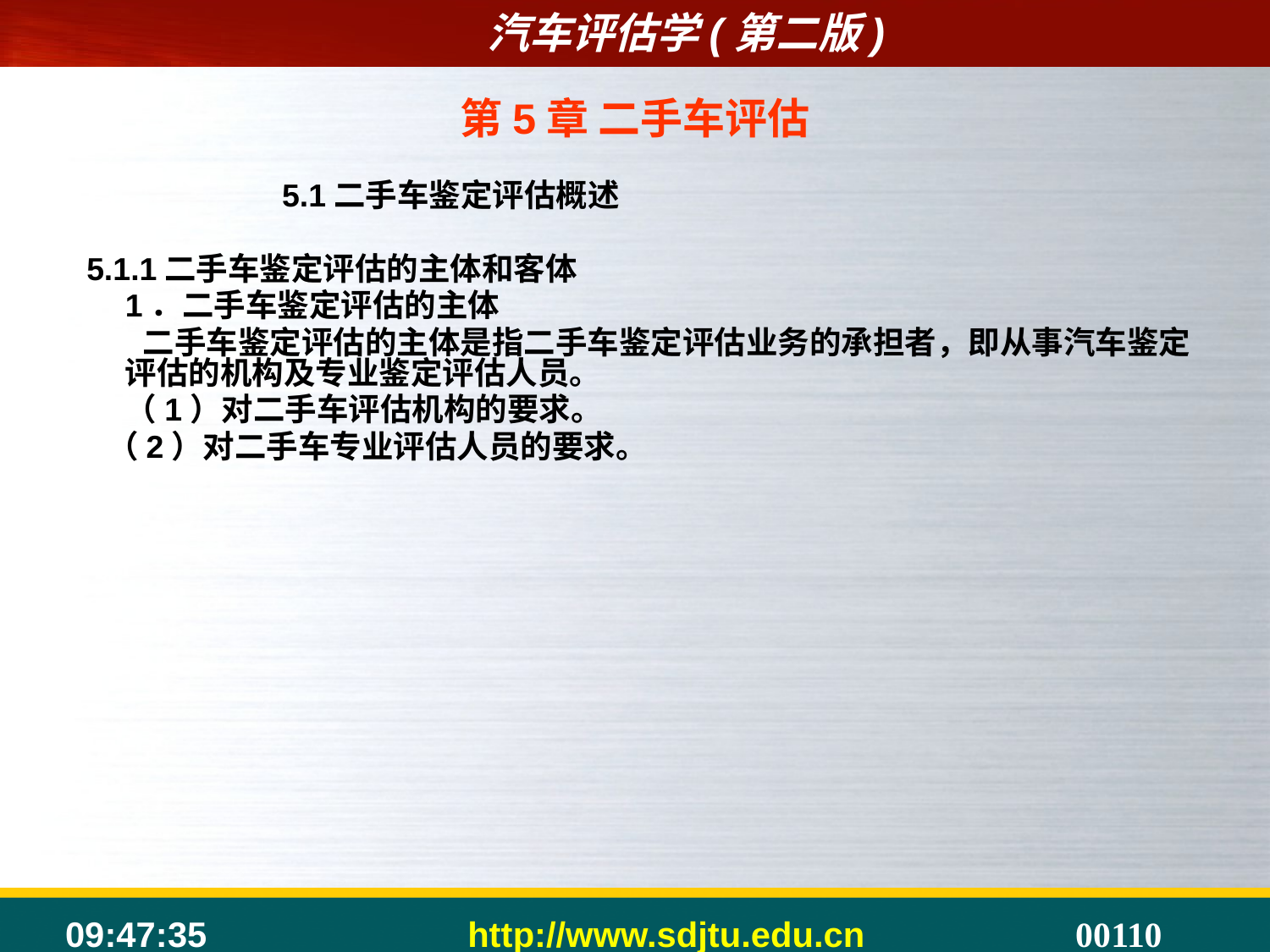

# 第5章 二手车评估
                       5.1二手车鉴定评估概述

 5.1.1二手车鉴定评估的主体和客体
	1．二手车鉴定评估的主体
        二手车鉴定评估的主体是指二手车鉴定评估业务的承担者，即从事汽车鉴定评估的机构及专业鉴定评估人员。
	（1）对二手车评估机构的要求。
   （2）对二手车专业评估人员的要求。